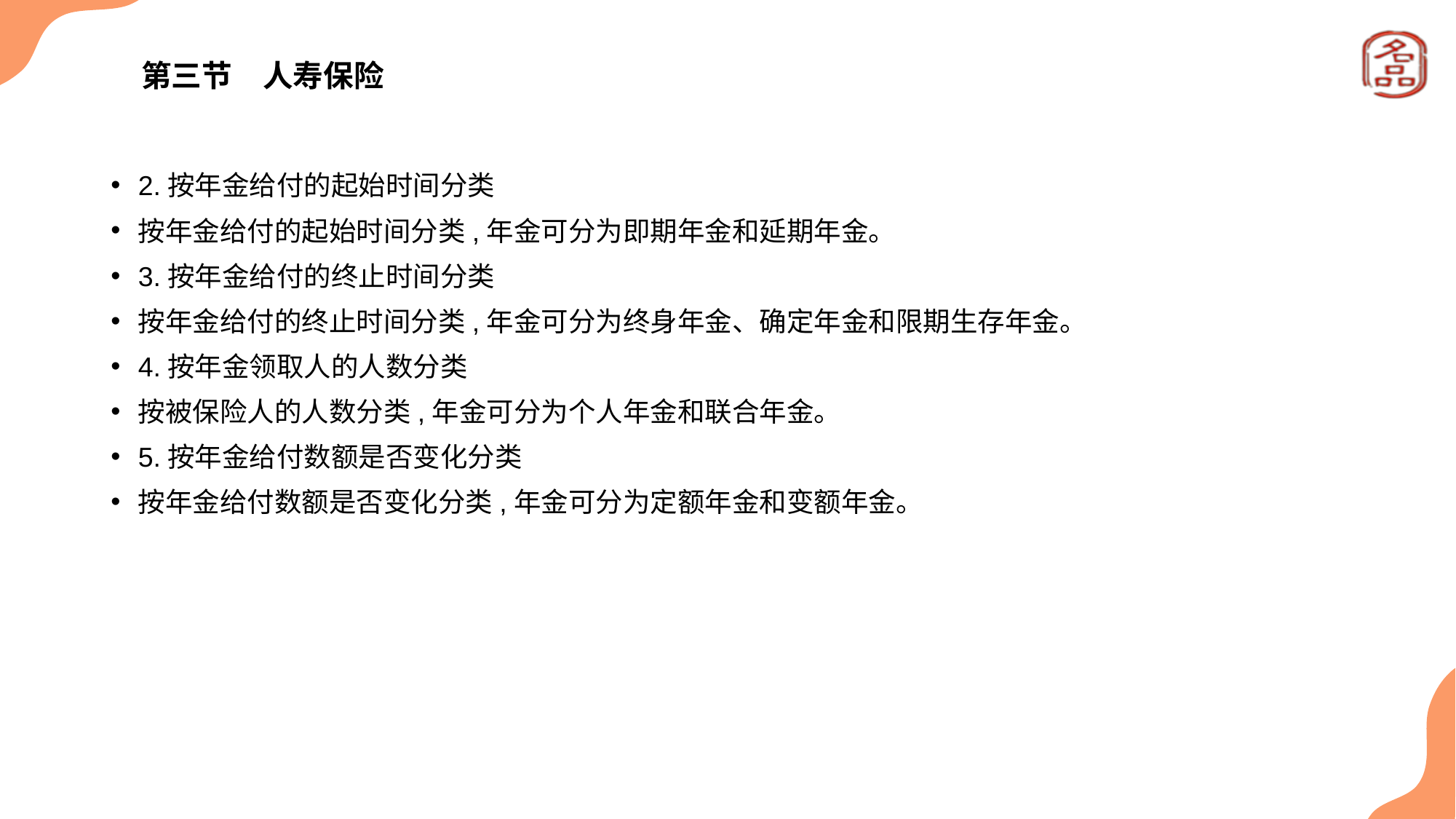

# 第三节　人寿保险
2.按年金给付的起始时间分类
按年金给付的起始时间分类,年金可分为即期年金和延期年金。
3.按年金给付的终止时间分类
按年金给付的终止时间分类,年金可分为终身年金、确定年金和限期生存年金。
4.按年金领取人的人数分类
按被保险人的人数分类,年金可分为个人年金和联合年金。
5.按年金给付数额是否变化分类
按年金给付数额是否变化分类,年金可分为定额年金和变额年金。